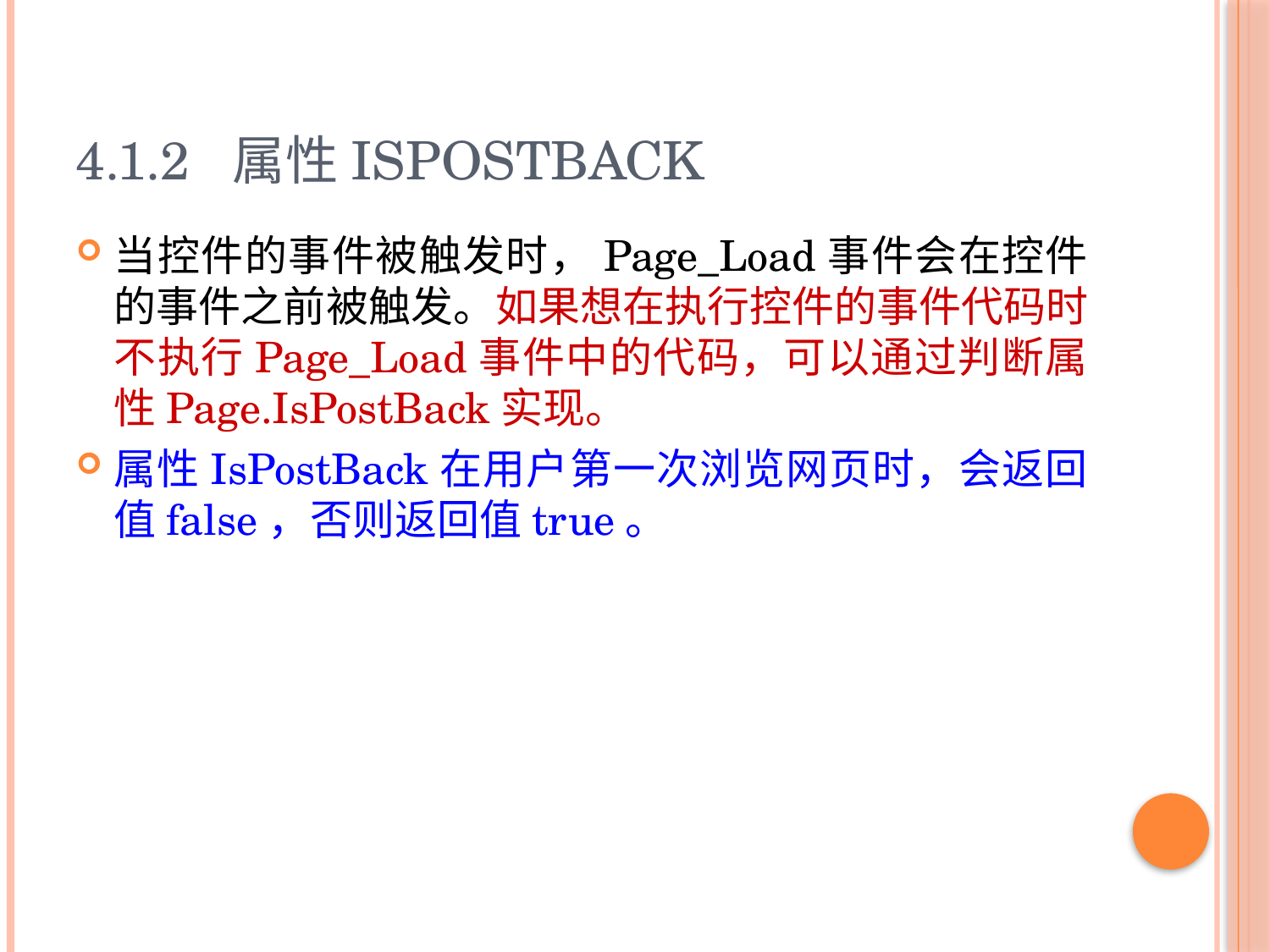

# 4.1.2  属性IsPostBack
当控件的事件被触发时，Page_Load事件会在控件的事件之前被触发。如果想在执行控件的事件代码时不执行Page_Load事件中的代码，可以通过判断属性Page.IsPostBack实现。
属性IsPostBack在用户第一次浏览网页时，会返回值false，否则返回值true。
6